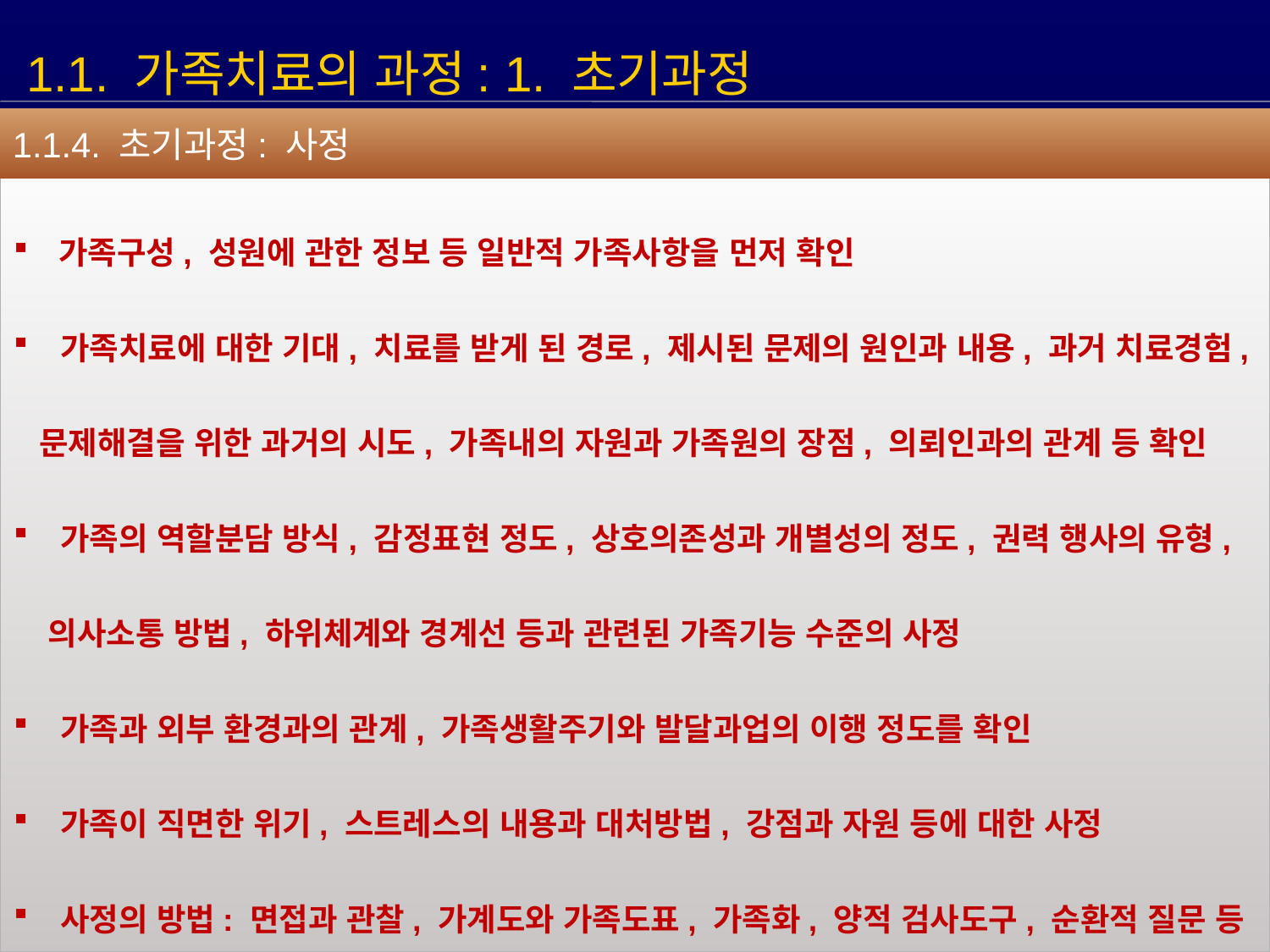

1.1. 가족치료의 과정: 1. 초기과정

1.1.4. 초기과정: 사정
 가족구성, 성원에 관한 정보 등 일반적 가족사항을 먼저 확인
 가족치료에 대한 기대, 치료를 받게 된 경로, 제시된 문제의 원인과 내용, 과거 치료경험,
  문제해결을 위한 과거의 시도, 가족내의 자원과 가족원의 장점, 의뢰인과의 관계 등 확인
 가족의 역할분담 방식, 감정표현 정도, 상호의존성과 개별성의 정도, 권력 행사의 유형,
   의사소통 방법, 하위체계와 경계선 등과 관련된 가족기능 수준의 사정
 가족과 외부 환경과의 관계, 가족생활주기와 발달과업의 이행 정도를 확인
 가족이 직면한 위기, 스트레스의 내용과 대처방법, 강점과 자원 등에 대한 사정
 사정의 방법: 면접과 관찰, 가계도와 가족도표, 가족화, 양적 검사도구, 순환적 질문 등